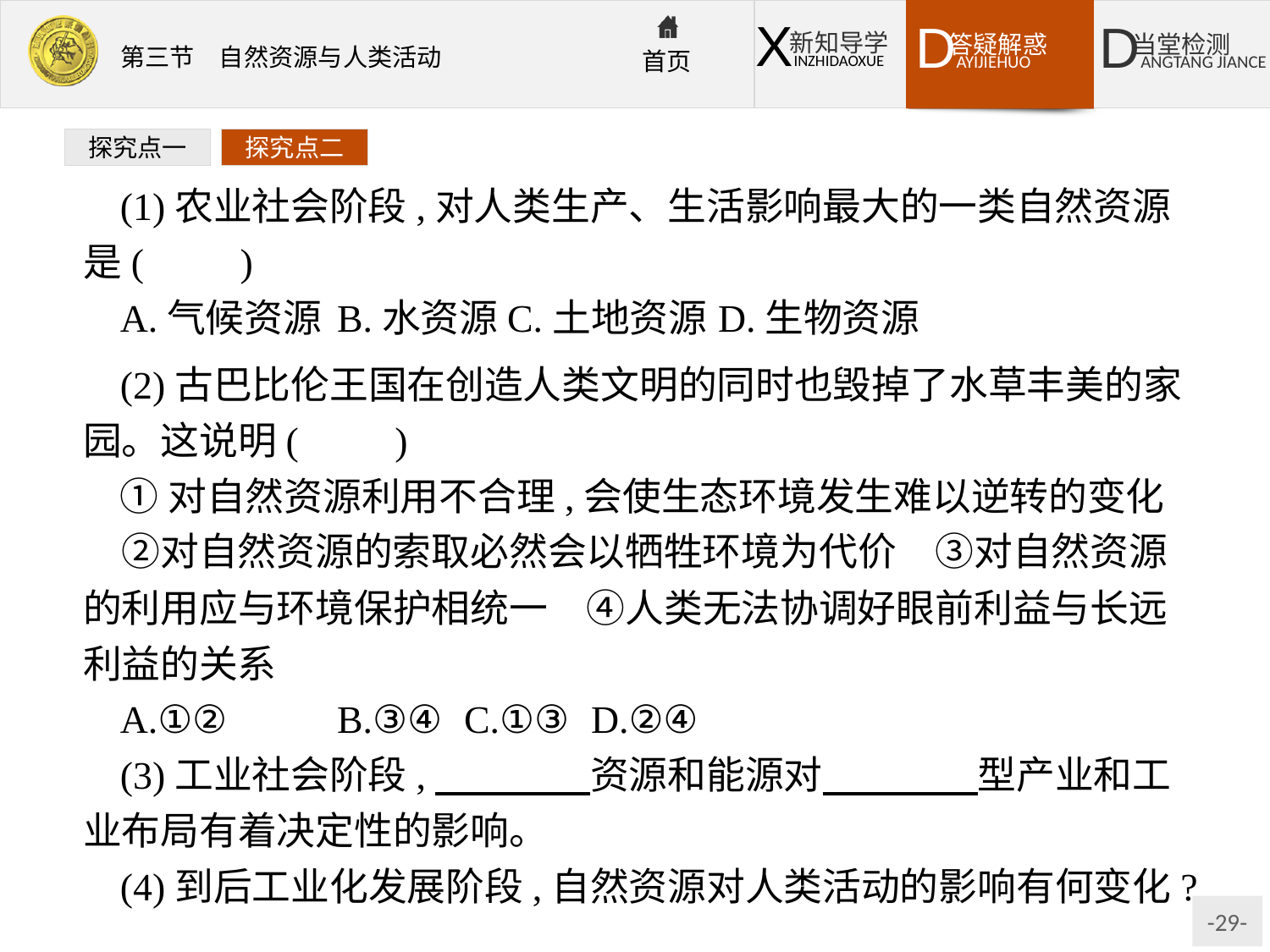

探究点一
探究点二
(1)农业社会阶段,对人类生产、生活影响最大的一类自然资源是(　　)
A.气候资源	B.水资源C.土地资源	D.生物资源
(2)古巴比伦王国在创造人类文明的同时也毁掉了水草丰美的家园。这说明(　　)
①对自然资源利用不合理,会使生态环境发生难以逆转的变化　②对自然资源的索取必然会以牺牲环境为代价　③对自然资源的利用应与环境保护相统一　④人类无法协调好眼前利益与长远利益的关系
A.①②	B.③④	C.①③	D.②④
(3)工业社会阶段,　　　　资源和能源对　　　　型产业和工业布局有着决定性的影响。
(4)到后工业化发展阶段,自然资源对人类活动的影响有何变化?